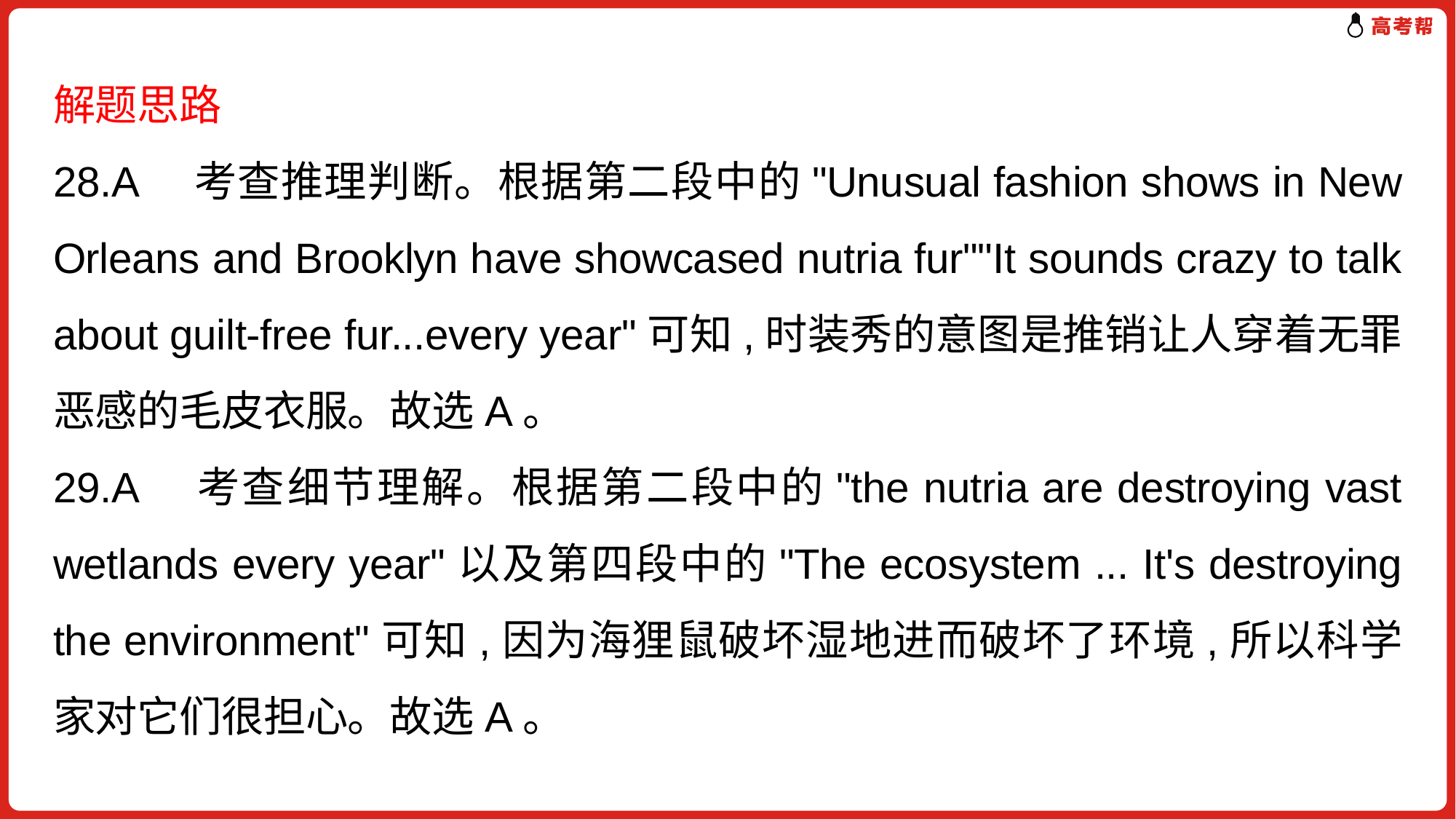

解题思路
28.A　考查推理判断。根据第二段中的"Unusual fashion shows in New Orleans and Brooklyn have showcased nutria fur""It sounds crazy to talk about guilt-free fur...every year"可知,时装秀的意图是推销让人穿着无罪恶感的毛皮衣服。故选A。
29.A　考查细节理解。根据第二段中的"the nutria are destroying vast wetlands every year"以及第四段中的"The ecosystem ... It's destroying the environment"可知,因为海狸鼠破坏湿地进而破坏了环境,所以科学家对它们很担心。故选A。